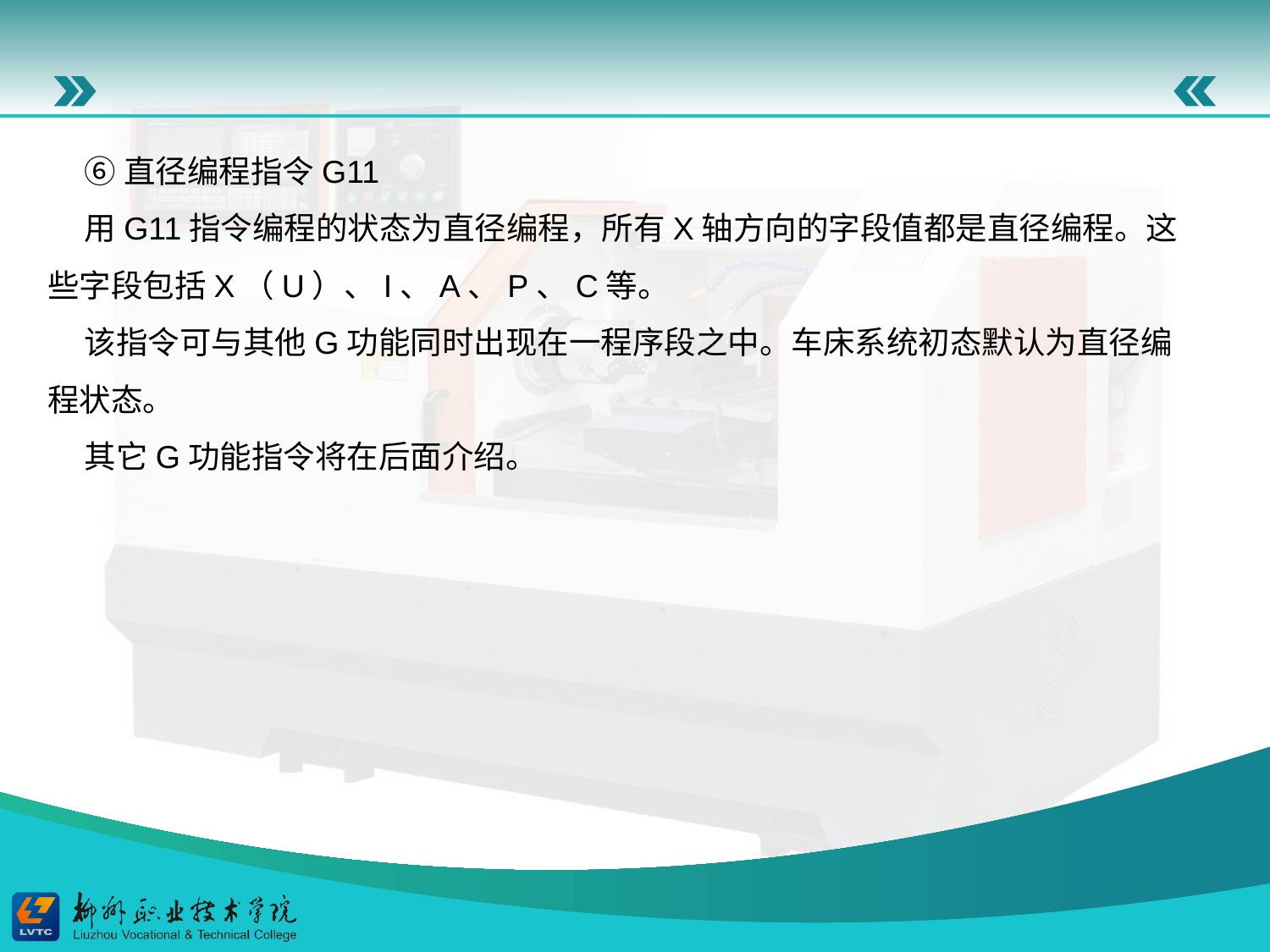

⑥直径编程指令G11
用G11指令编程的状态为直径编程，所有X轴方向的字段值都是直径编程。这些字段包括X（U）、I、A、P、C等。
该指令可与其他G功能同时出现在一程序段之中。车床系统初态默认为直径编程状态。
其它G功能指令将在后面介绍。